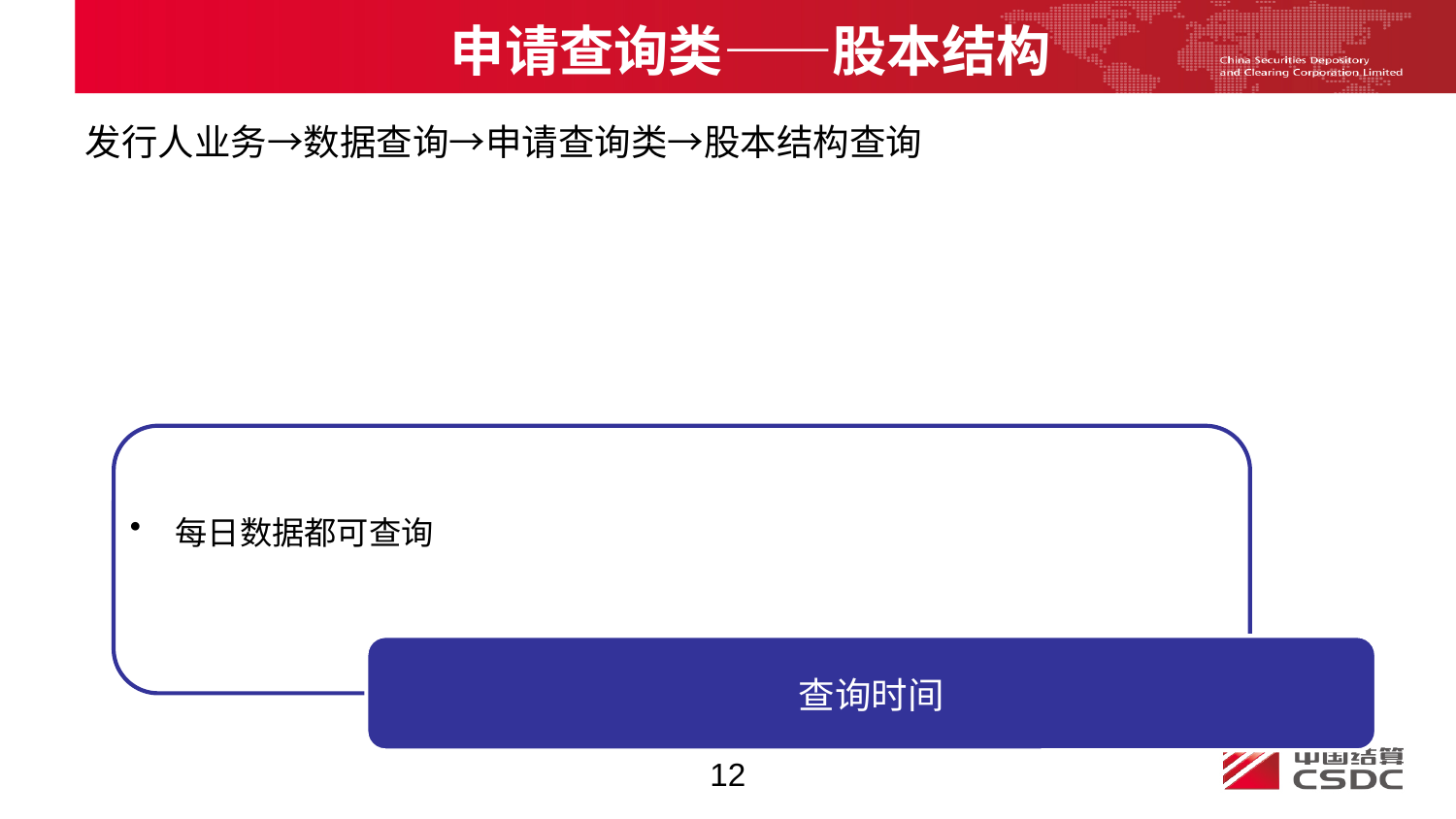

申请查询类——股本结构
发行人业务→数据查询→申请查询类→股本结构查询
查询时间
每日数据都可查询
12